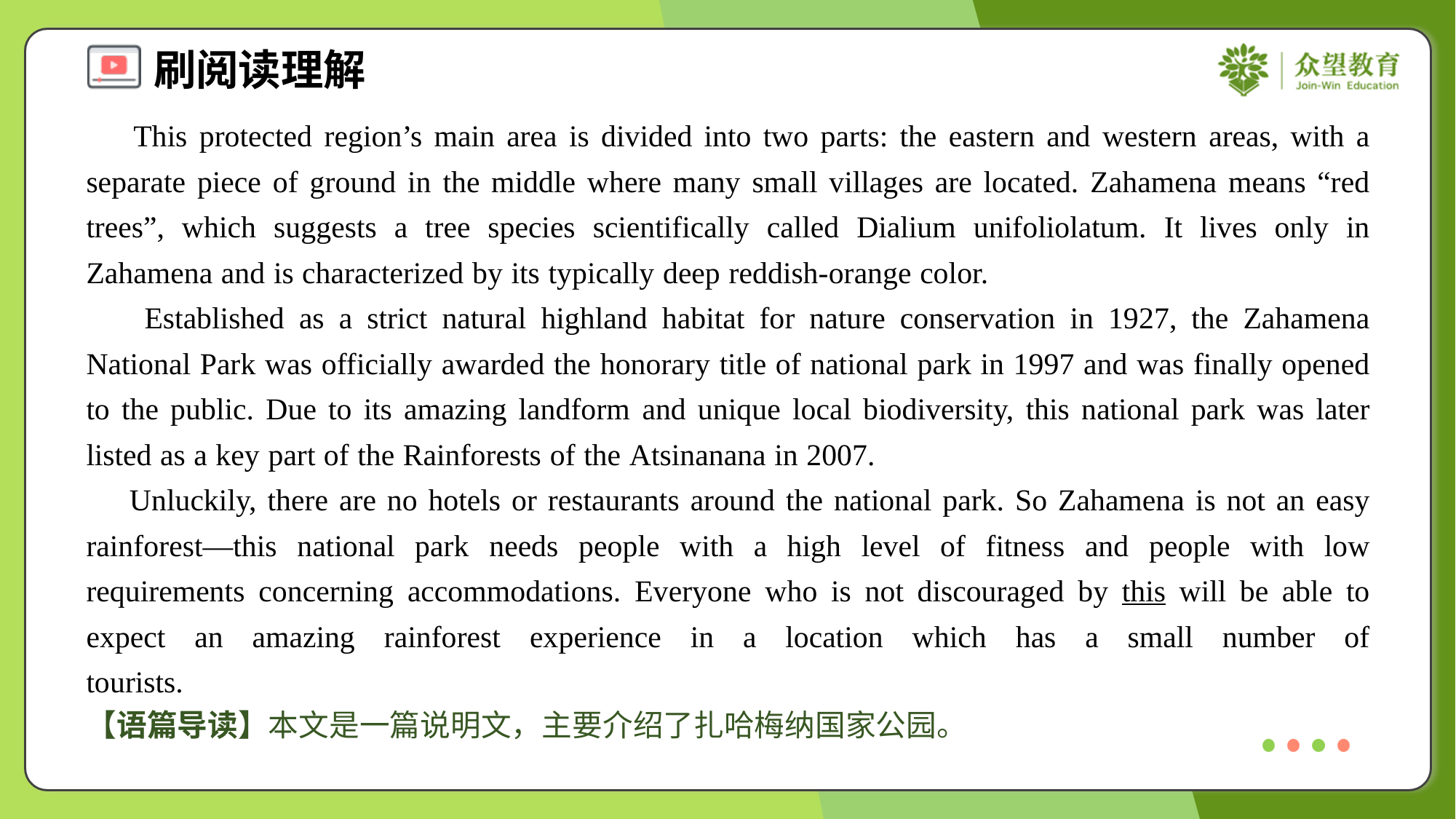

This protected region’s main area is divided into two parts: the eastern and western areas, with a separate piece of ground in the middle where many small villages are located. Zahamena means “red trees”, which suggests a tree species scientifically called Dialium unifoliolatum. It lives only in Zahamena and is characterized by its typically deep reddish-orange color.
    Established as a strict natural highland habitat for nature conservation in 1927, the Zahamena National Park was officially awarded the honorary title of national park in 1997 and was finally opened to the public. Due to its amazing landform and unique local biodiversity, this national park was later listed as a key part of the Rainforests of the Atsinanana in 2007.
    Unluckily, there are no hotels or restaurants around the national park. So Zahamena is not an easy rainforest—this national park needs people with a high level of fitness and people with low requirements concerning accommodations. Everyone who is not discouraged by this will be able to expect an amazing rainforest experience in a location which has a small number of tourists.#5
【语篇导读】本文是一篇说明文，主要介绍了扎哈梅纳国家公园。